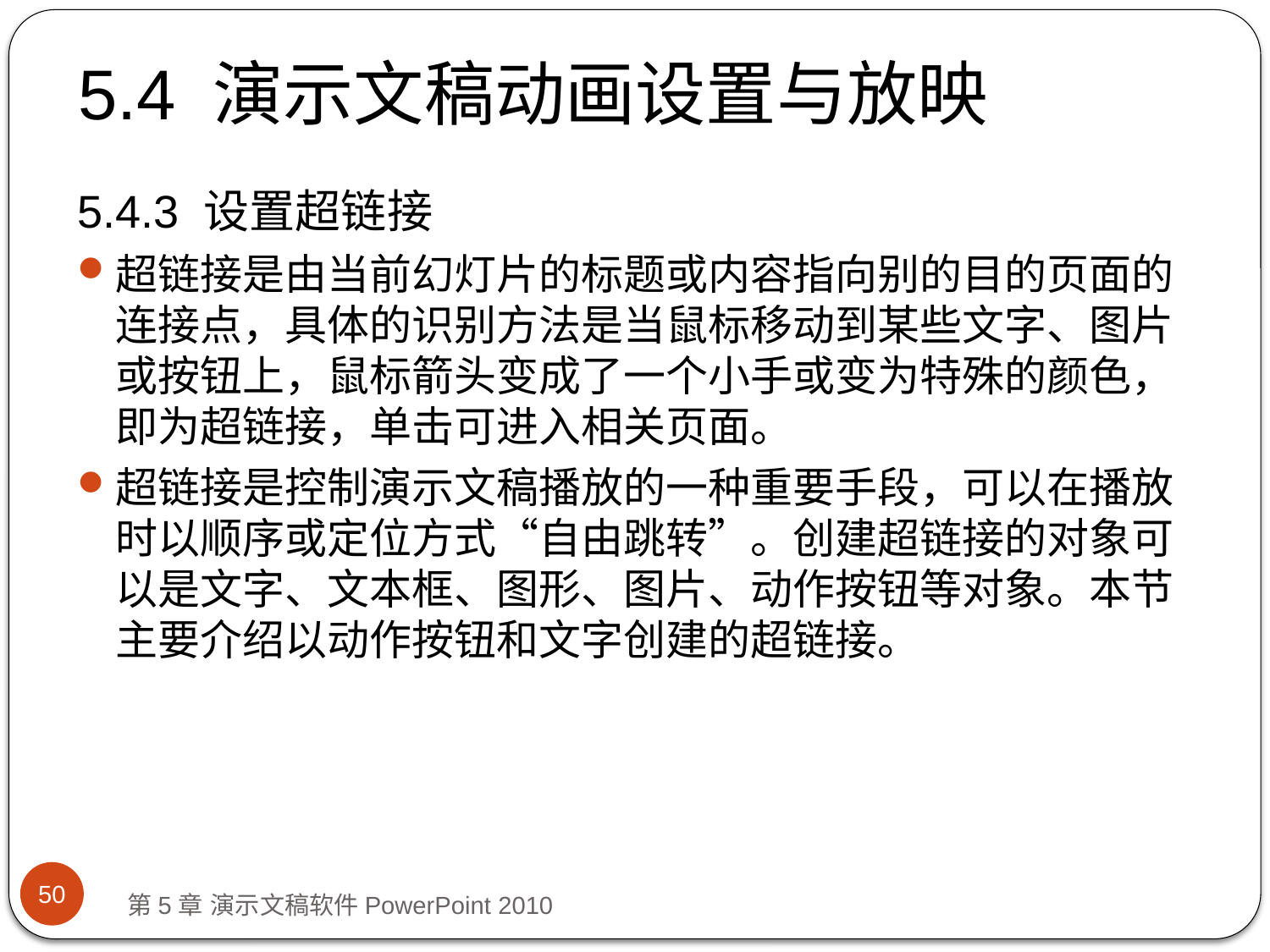

# 5.4 演示文稿动画设置与放映
5.4.3 设置超链接
超链接是由当前幻灯片的标题或内容指向别的目的页面的连接点，具体的识别方法是当鼠标移动到某些文字、图片或按钮上，鼠标箭头变成了一个小手或变为特殊的颜色，即为超链接，单击可进入相关页面。
超链接是控制演示文稿播放的一种重要手段，可以在播放时以顺序或定位方式“自由跳转”。创建超链接的对象可以是文字、文本框、图形、图片、动作按钮等对象。本节主要介绍以动作按钮和文字创建的超链接。

50
第5章 演示文稿软件PowerPoint 2010